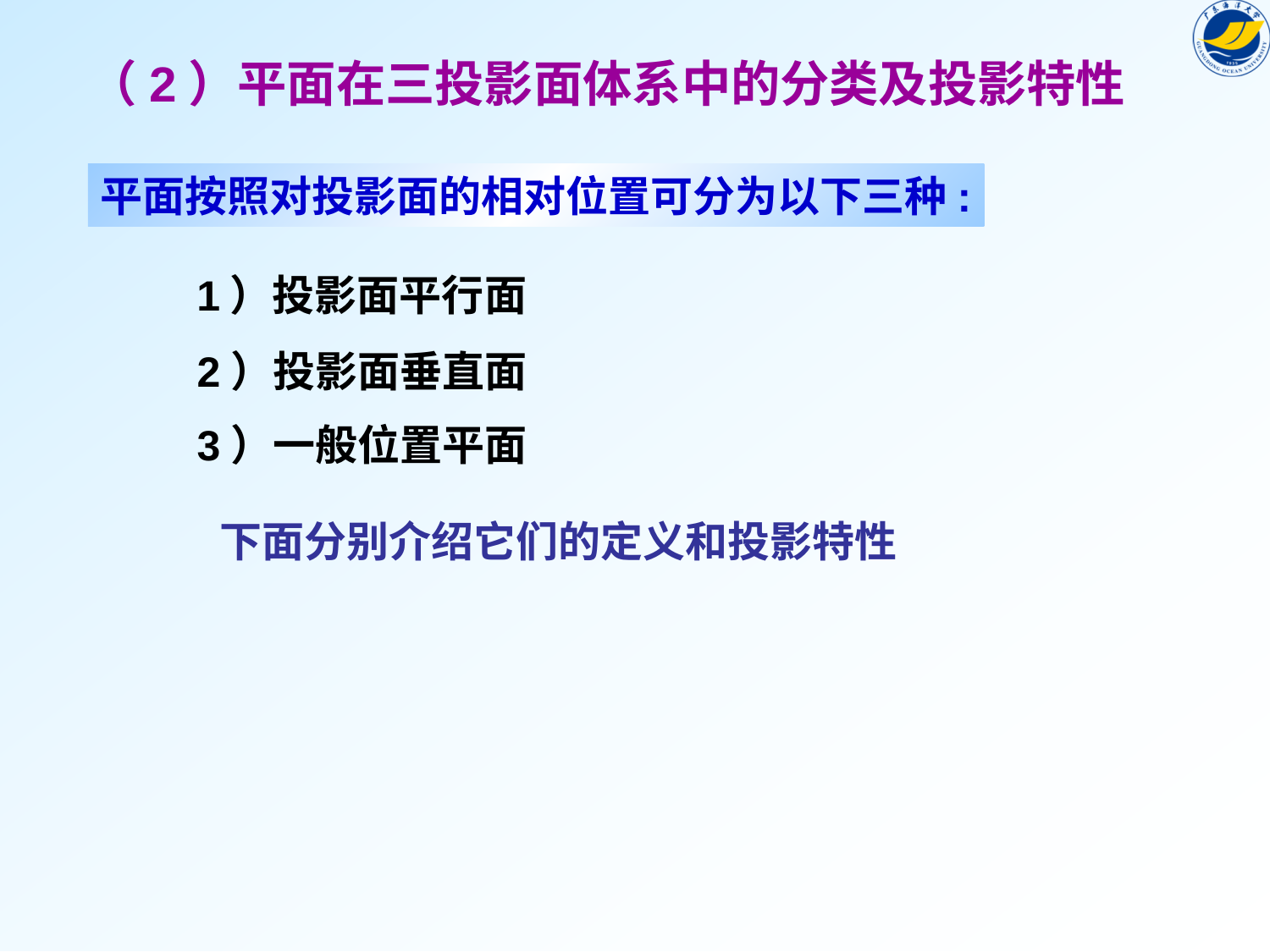

（2）平面在三投影面体系中的分类及投影特性
平面按照对投影面的相对位置可分为以下三种:
1）投影面平行面
2）投影面垂直面
3）一般位置平面
下面分别介绍它们的定义和投影特性